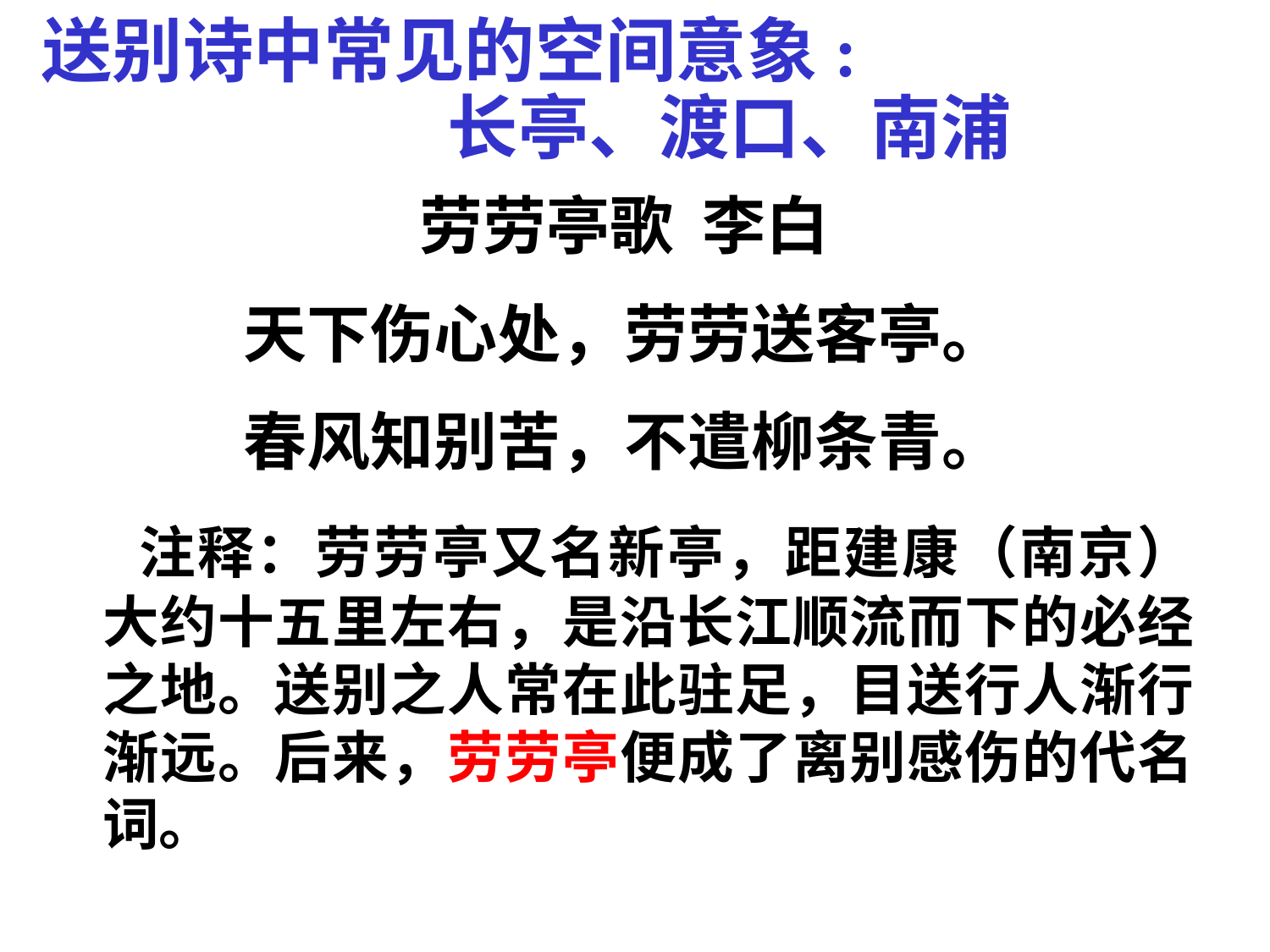

送别诗中常见的空间意象:
长亭、渡口、南浦
劳劳亭歌  李白
天下伤心处，劳劳送客亭。
春风知别苦，不遣柳条青。
    注释：劳劳亭又名新亭，距建康（南京）大约十五里左右，是沿长江顺流而下的必经之地。送别之人常在此驻足，目送行人渐行渐远。后来，劳劳亭便成了离别感伤的代名词。